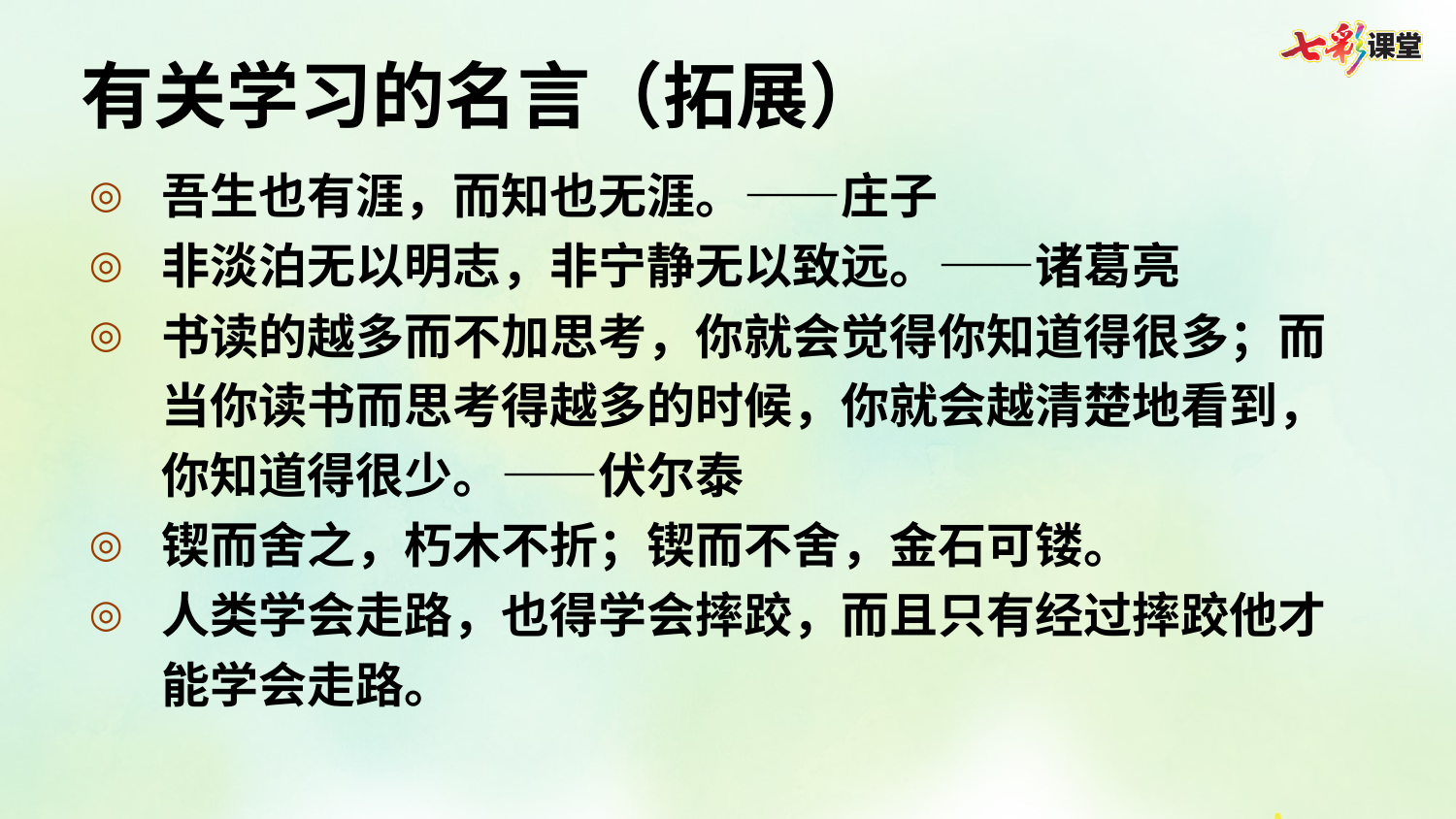

有关学习的名言（拓展）
吾生也有涯，而知也无涯。——庄子
非淡泊无以明志，非宁静无以致远。——诸葛亮
书读的越多而不加思考，你就会觉得你知道得很多；而当你读书而思考得越多的时候，你就会越清楚地看到，你知道得很少。——伏尔泰
锲而舍之，朽木不折；锲而不舍，金石可镂。
人类学会走路，也得学会摔跤，而且只有经过摔跤他才能学会走路。